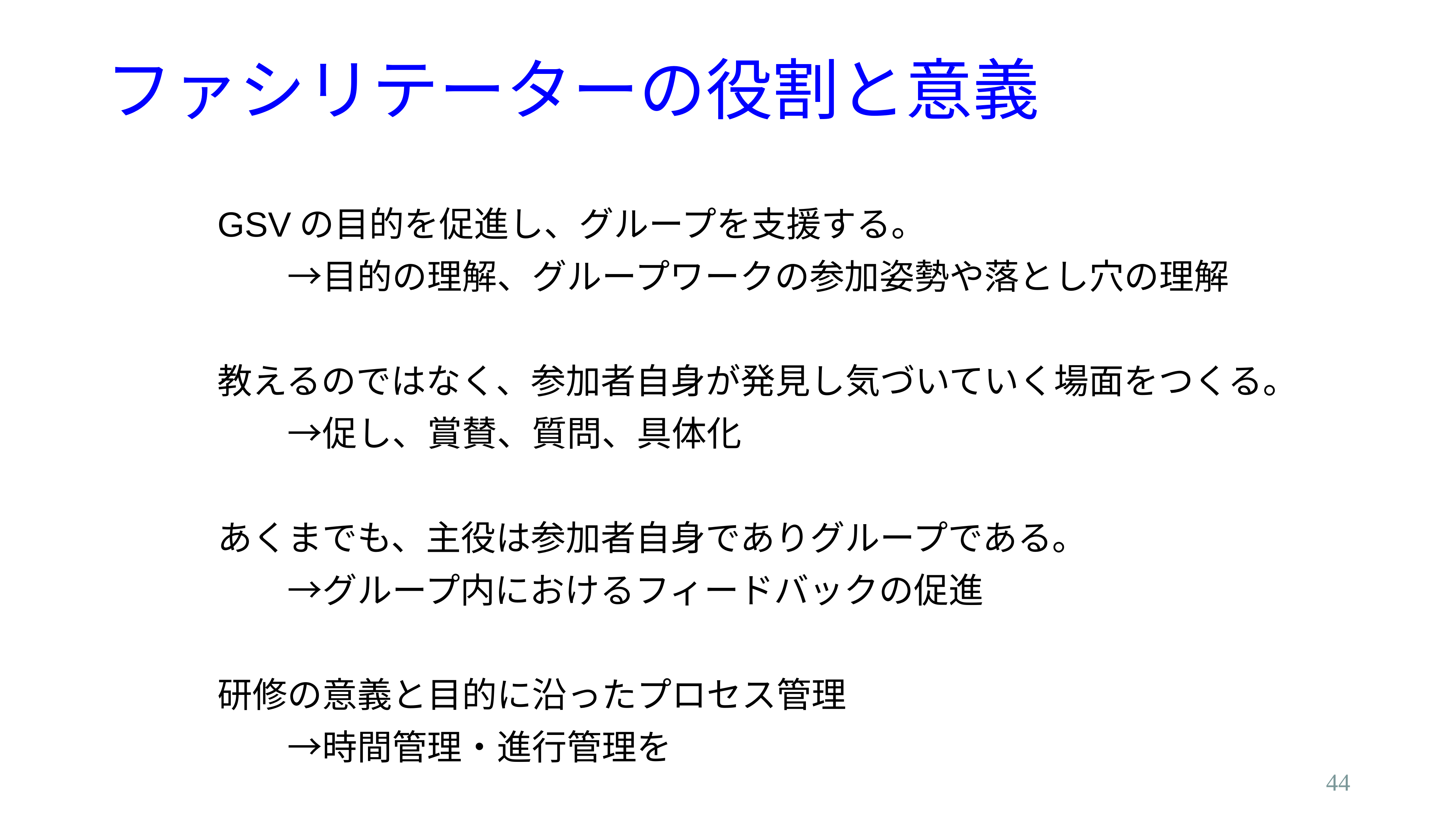

# ファシリテーターの役割と意義
GSVの目的を促進し、グループを支援する。
　　→目的の理解、グループワークの参加姿勢や落とし穴の理解

教えるのではなく、参加者自身が発見し気づいていく場面をつくる。
　　→促し、賞賛、質問、具体化

あくまでも、主役は参加者自身でありグループである。
　　→グループ内におけるフィードバックの促進

研修の意義と目的に沿ったプロセス管理
　　→時間管理・進行管理を

44